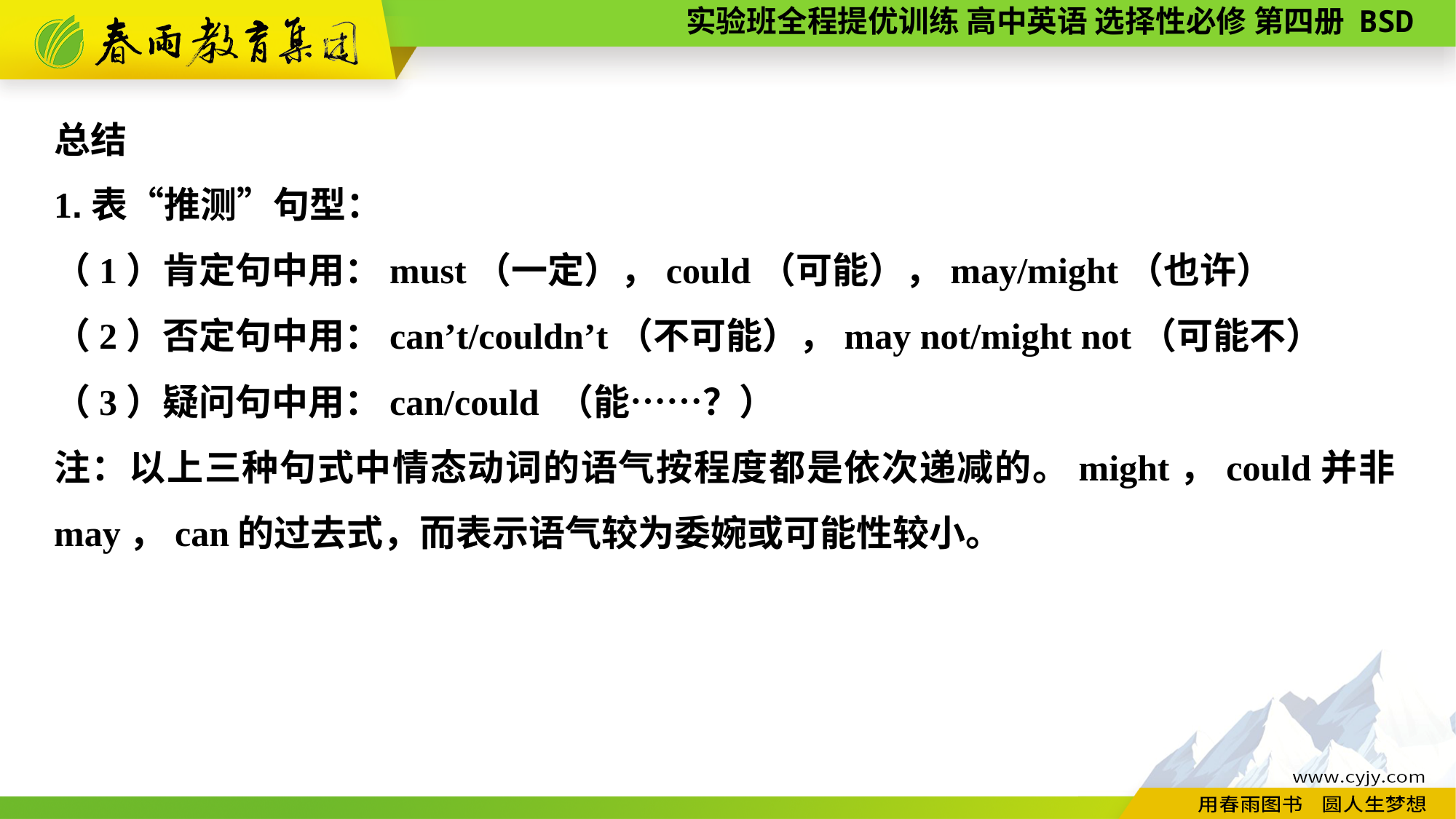

总结
1.表“推测”句型：
（1）肯定句中用：must（一定），could（可能），may/might（也许）
（2）否定句中用：can’t/couldn’t（不可能），may not/might not（可能不）
（3）疑问句中用：can/could （能……？）
注：以上三种句式中情态动词的语气按程度都是依次递减的。might，could并非may，can的过去式，而表示语气较为委婉或可能性较小。